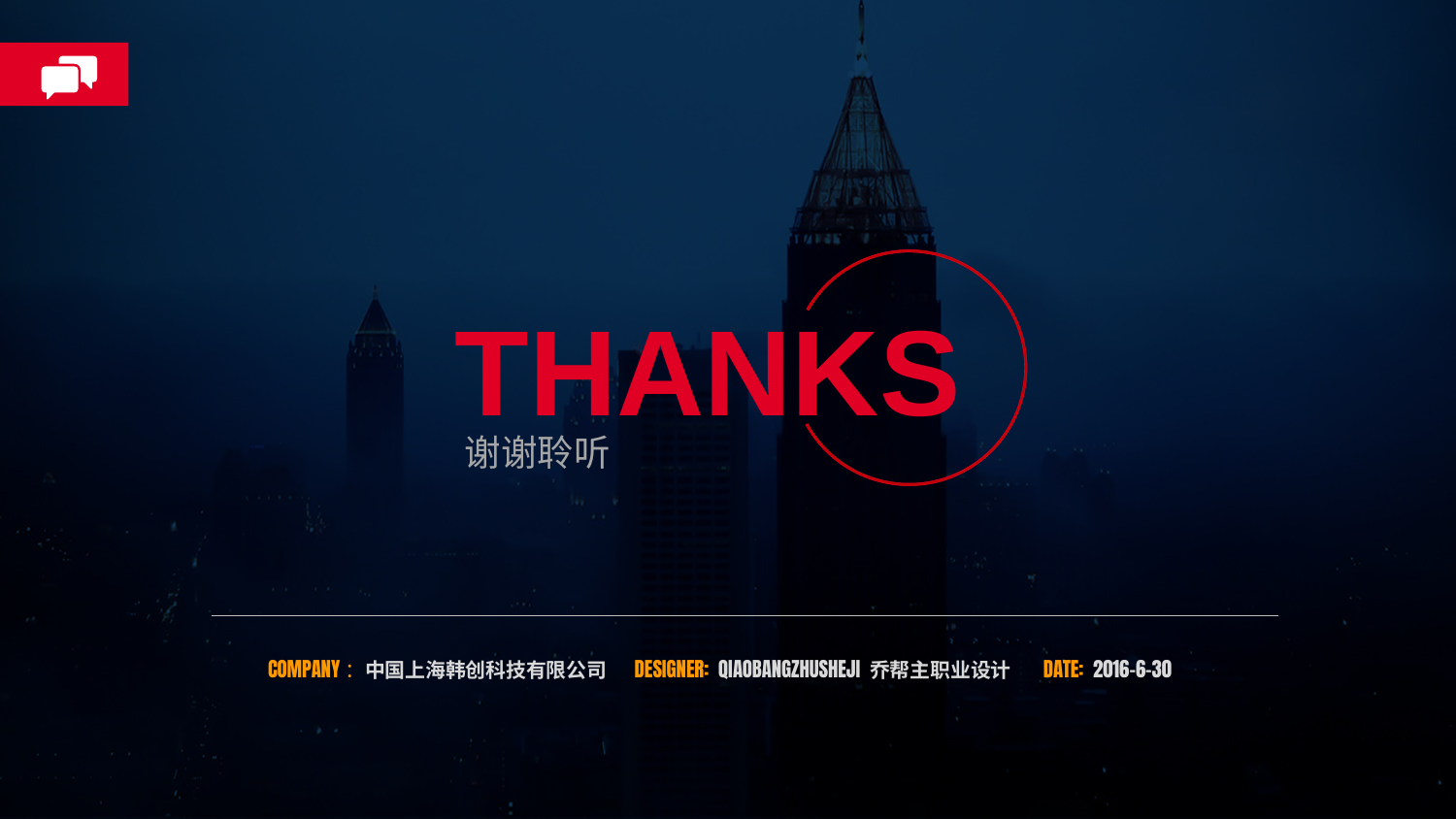

THANKS
谢谢聆听
COMPANY：中国上海韩创科技有限公司     DESIGNER:  QIAOBANGZHUSHEJI 乔帮主职业设计      DATE:  2016-6-30